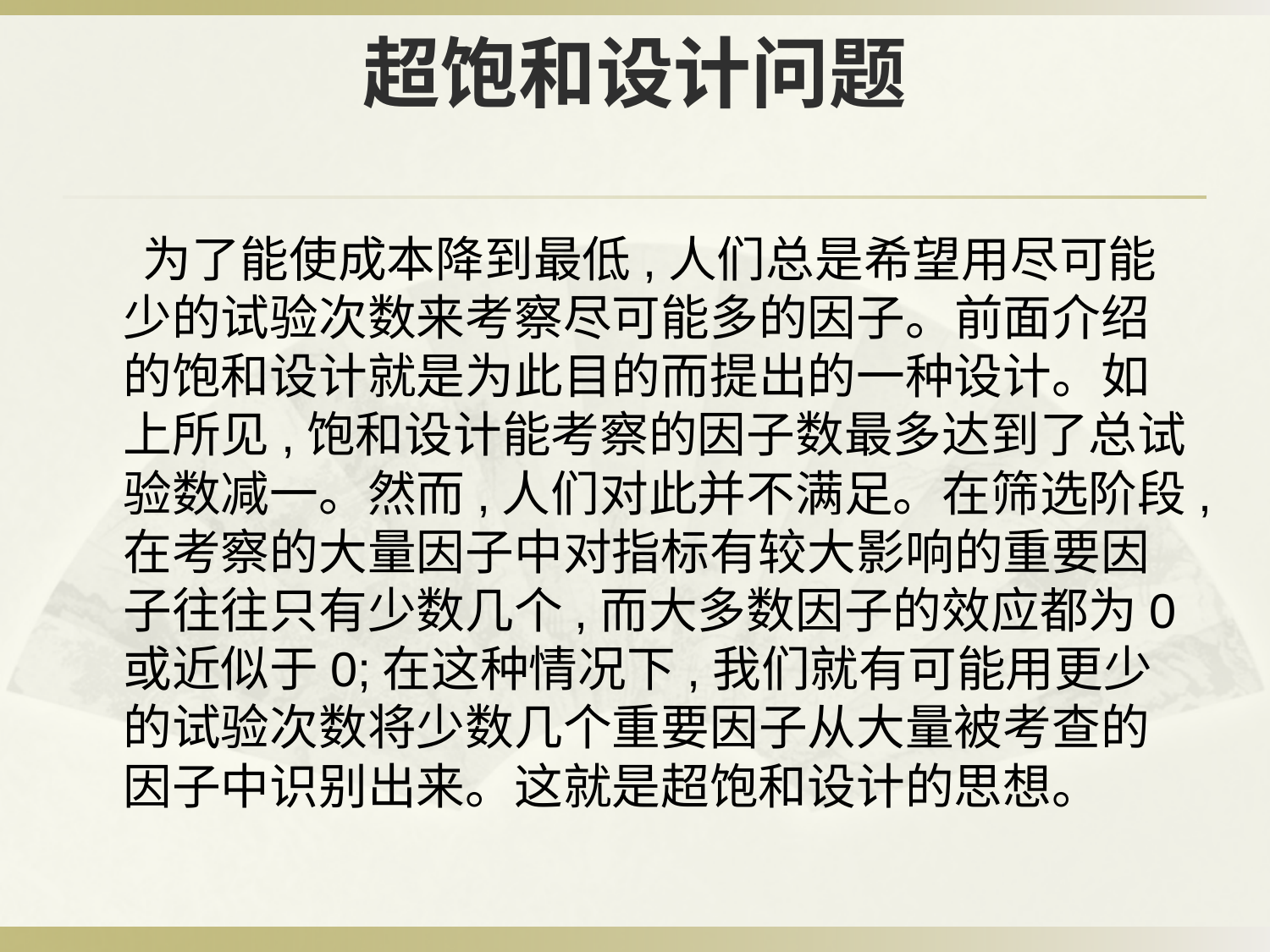

# 超饱和设计问题
     为了能使成本降到最低,人们总是希望用尽可能少的试验次数来考察尽可能多的因子。前面介绍的饱和设计就是为此目的而提出的一种设计。如上所见,饱和设计能考察的因子数最多达到了总试验数减一。然而,人们对此并不满足。在筛选阶段,在考察的大量因子中对指标有较大影响的重要因子往往只有少数几个,而大多数因子的效应都为0或近似于0;在这种情况下,我们就有可能用更少的试验次数将少数几个重要因子从大量被考查的因子中识别出来。这就是超饱和设计的思想。